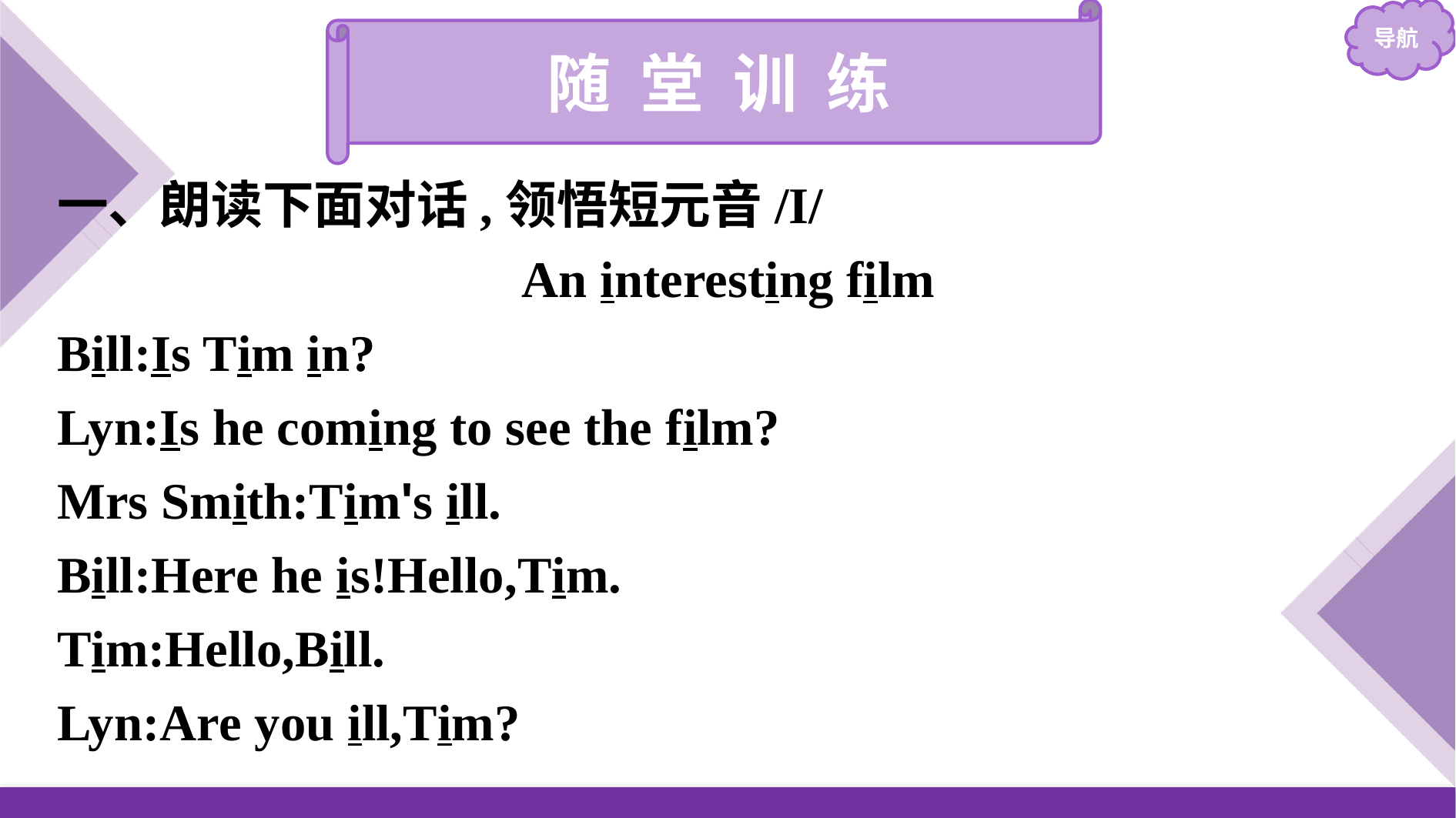

随  堂  训  练
一、朗读下面对话,领悟短元音/I/
An interesting film
Bill:Is Tim in?
Lyn:Is he coming to see the film?
Mrs Smith:Tim's ill.
Bill:Here he is!Hello,Tim.
Tim:Hello,Bill.
Lyn:Are you ill,Tim?